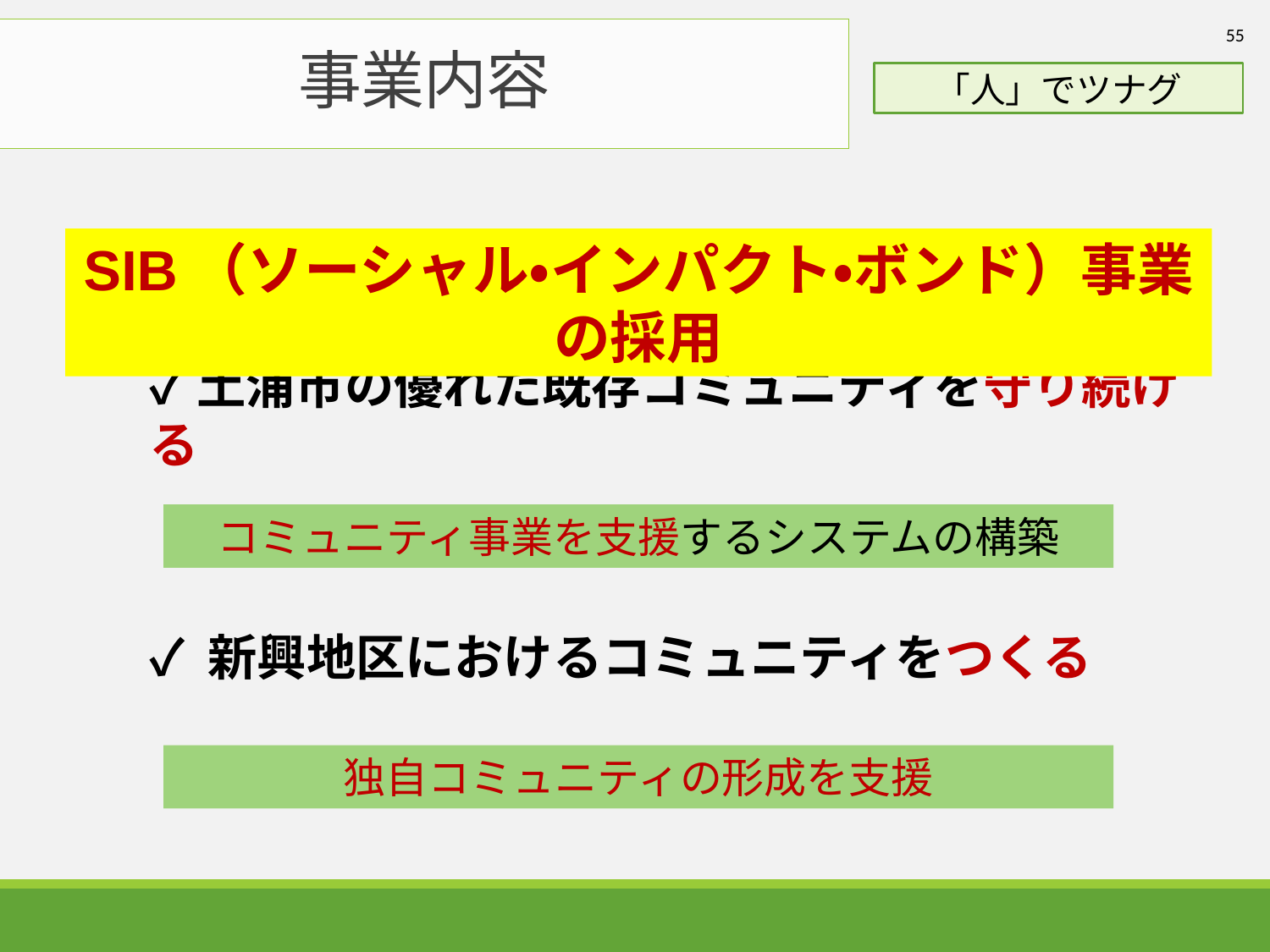

55
事業内容
「人」でツナグ
SIB（ソーシャル・インパクト・ボンド）事業の採用
✓土浦市の優れた既存コミュニティを守り続ける
コミュニティ事業を支援するシステムの構築
✓ 新興地区におけるコミュニティをつくる
独自コミュニティの形成を支援